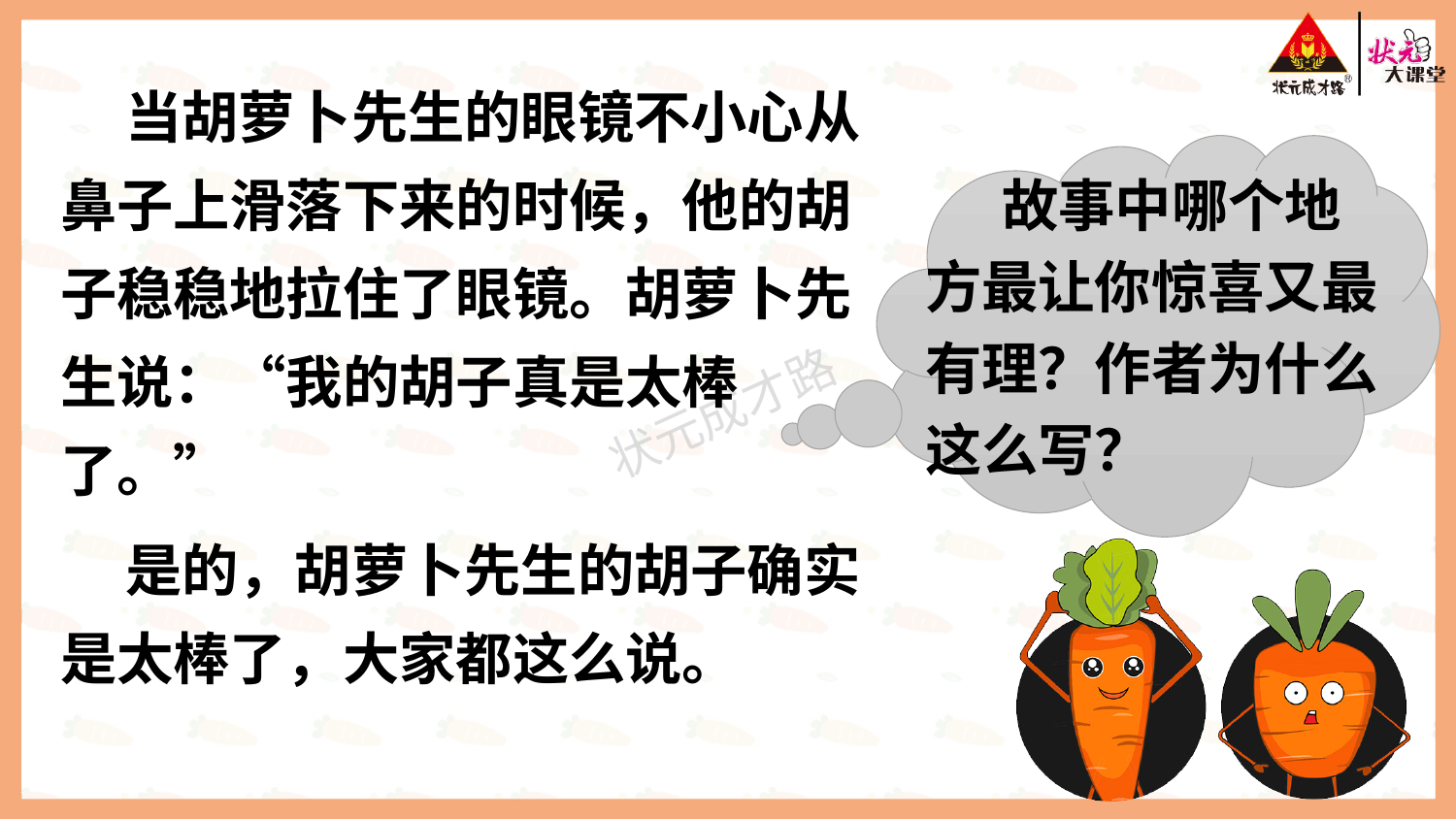

当胡萝卜先生的眼镜不小心从鼻子上滑落下来的时候，他的胡子稳稳地拉住了眼镜。胡萝卜先生说：“我的胡子真是太棒了。”
    是的，胡萝卜先生的胡子确实是太棒了，大家都这么说。

    故事中哪个地方最让你惊喜又最有理？作者为什么这么写？